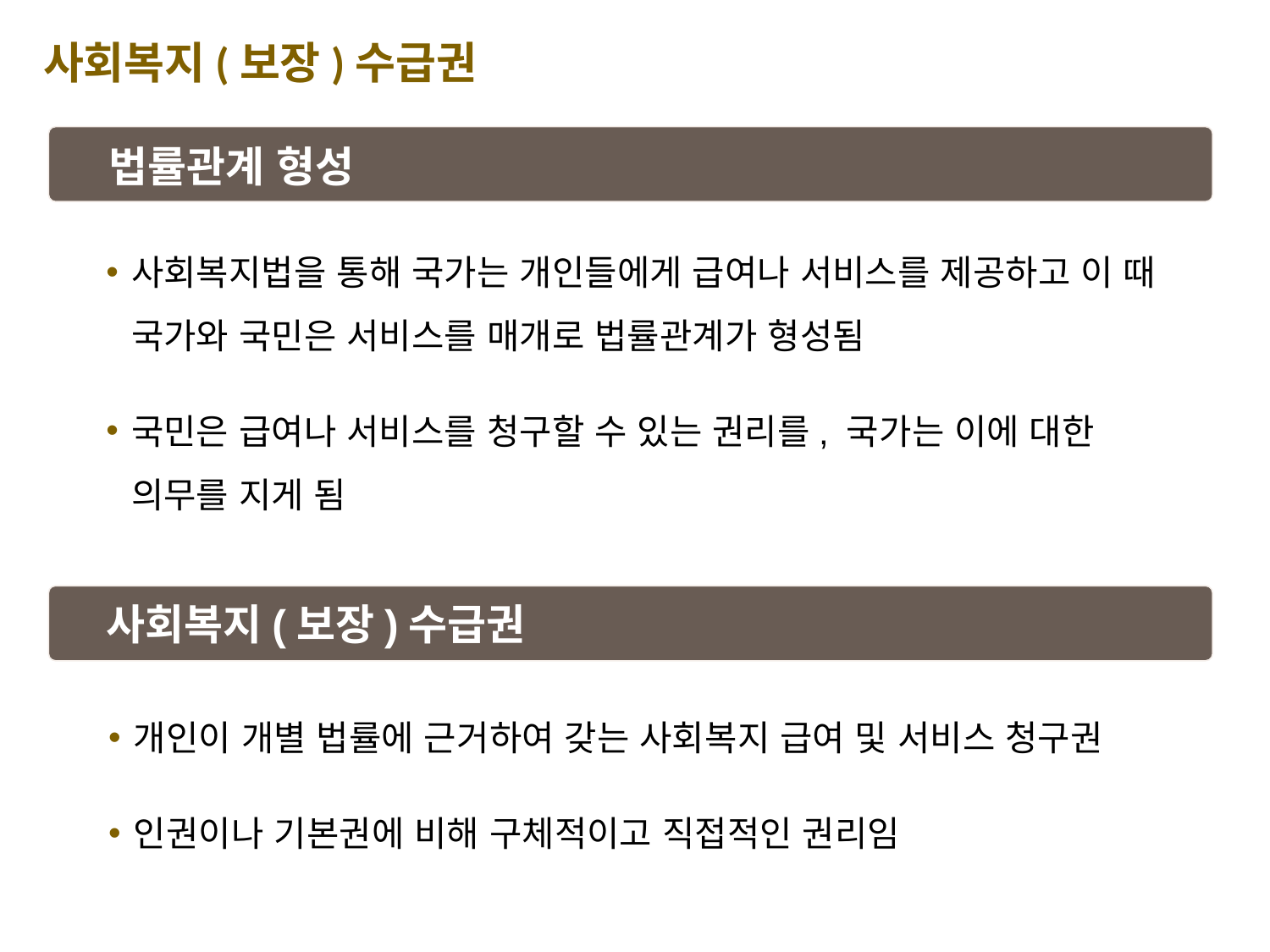

사회복지(보장)수급권

법률관계 형성
사회복지법을 통해 국가는 개인들에게 급여나 서비스를 제공하고 이 때 국가와 국민은 서비스를 매개로 법률관계가 형성됨
국민은 급여나 서비스를 청구할 수 있는 권리를, 국가는 이에 대한 의무를 지게 됨

사회복지(보장)수급권
개인이 개별 법률에 근거하여 갖는 사회복지 급여 및 서비스 청구권
인권이나 기본권에 비해 구체적이고 직접적인 권리임